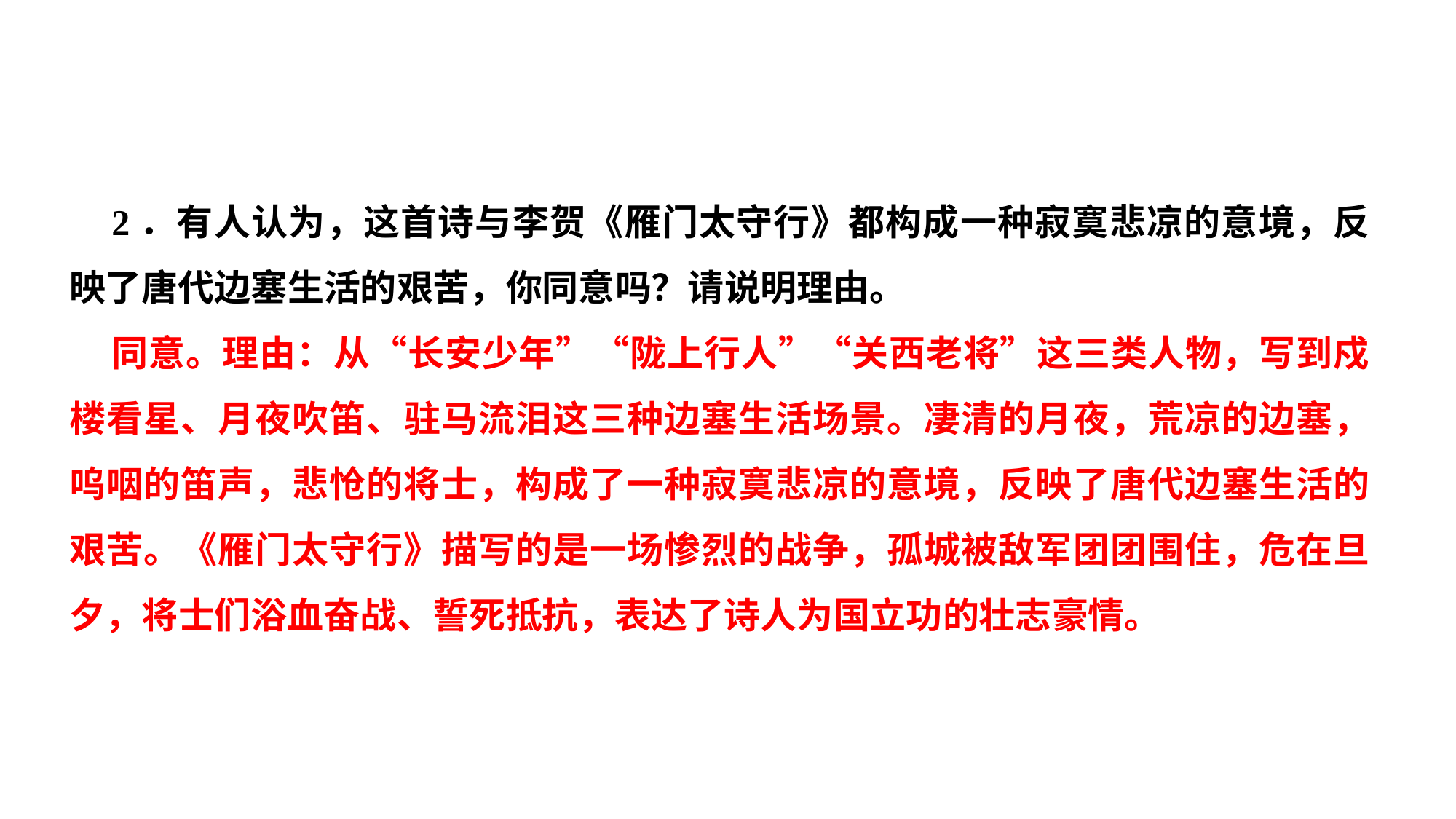

2．有人认为，这首诗与李贺《雁门太守行》都构成一种寂寞悲凉的意境，反映了唐代边塞生活的艰苦，你同意吗？请说明理由。
同意。理由：从“长安少年”“陇上行人”“关西老将”这三类人物，写到戍楼看星、月夜吹笛、驻马流泪这三种边塞生活场景。凄清的月夜，荒凉的边塞，呜咽的笛声，悲怆的将士，构成了一种寂寞悲凉的意境，反映了唐代边塞生活的艰苦。《雁门太守行》描写的是一场惨烈的战争，孤城被敌军团团围住，危在旦夕，将士们浴血奋战、誓死抵抗，表达了诗人为国立功的壮志豪情。